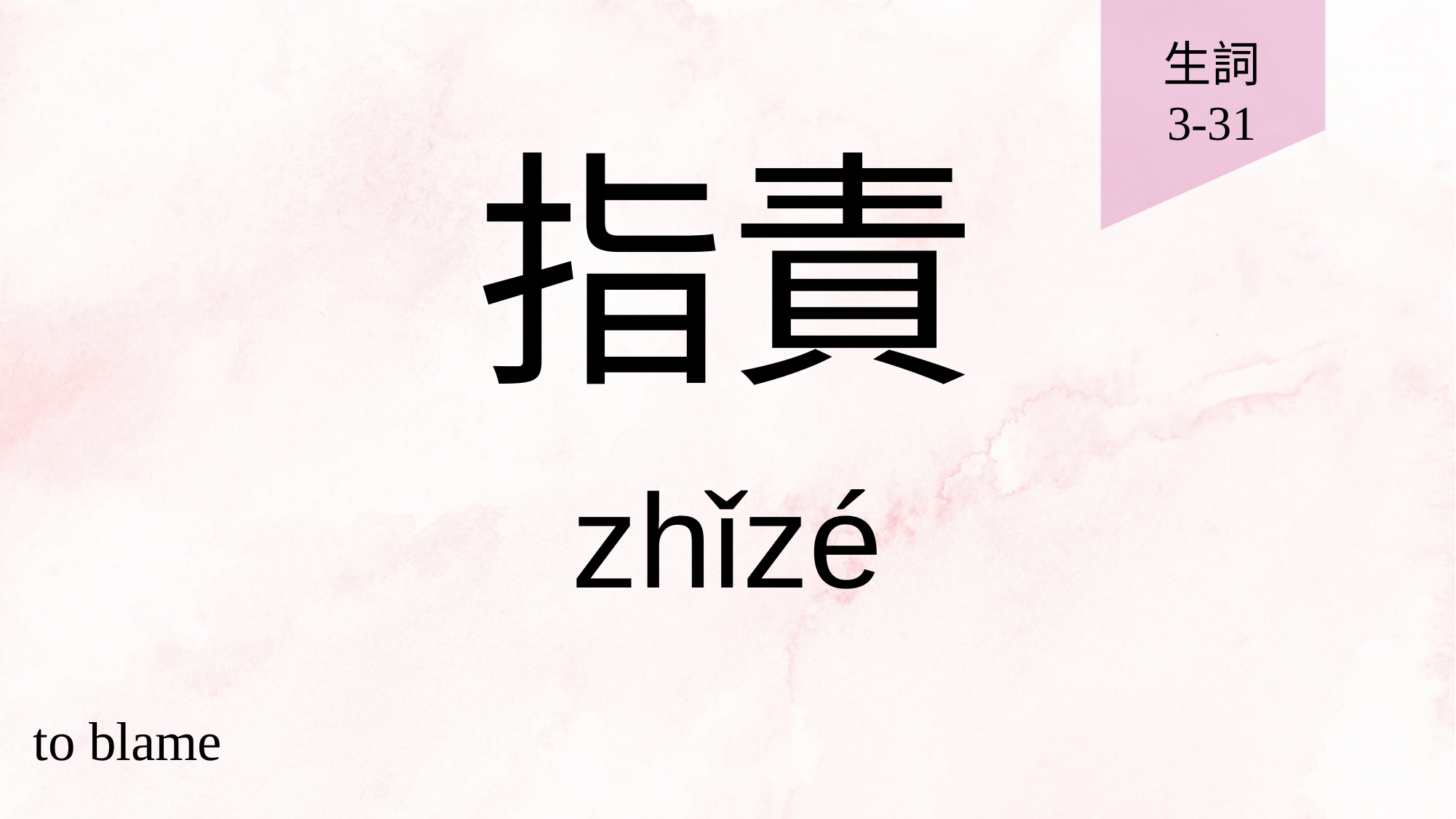

生詞
3-31
# 指責
zhǐzé
to blame